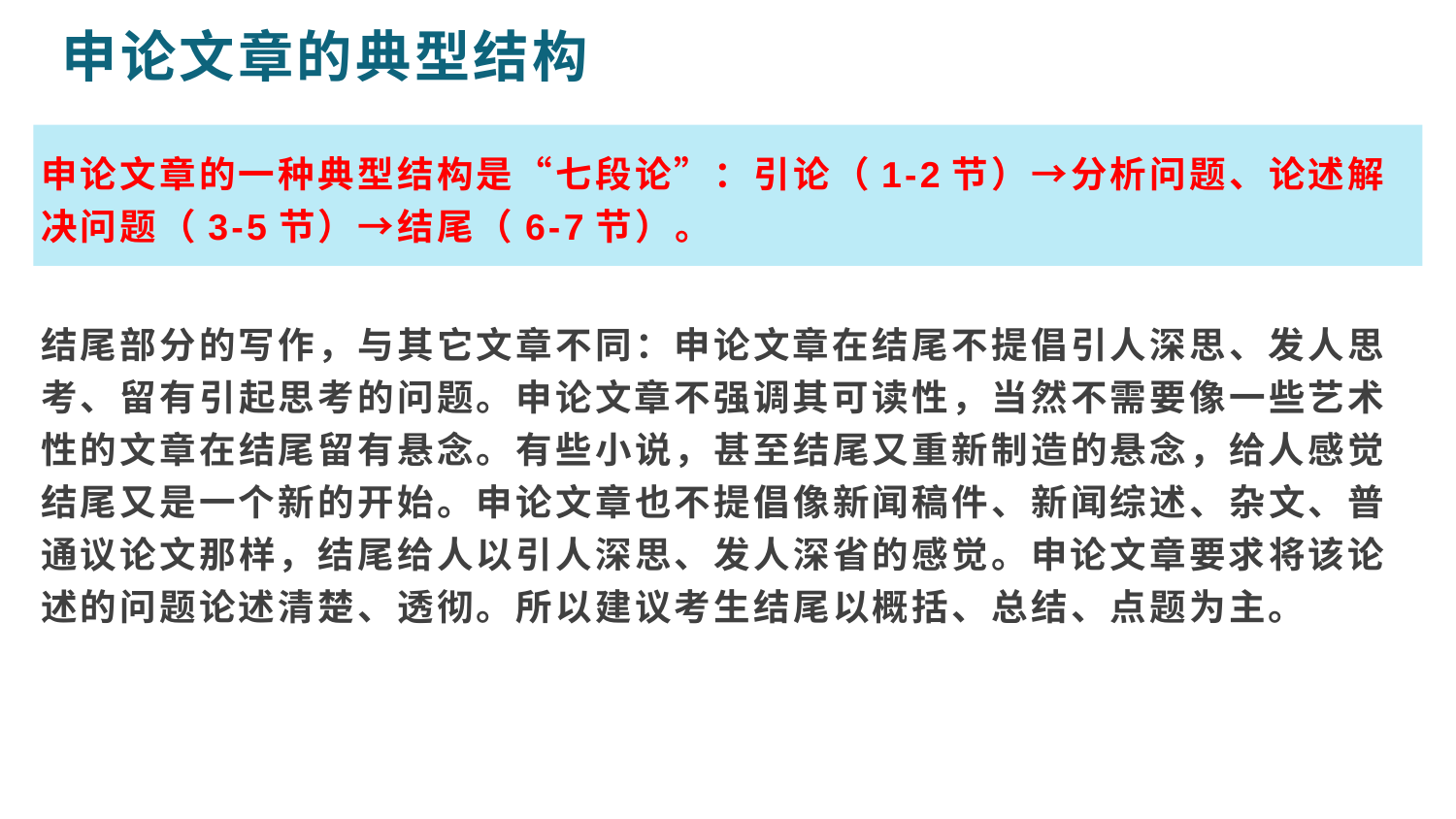

申论文章的典型结构
申论文章的一种典型结构是“七段论”：引论（1-2节）→分析问题、论述解决问题（3-5节）→结尾（6-7节）。
结尾部分的写作，与其它文章不同：申论文章在结尾不提倡引人深思、发人思考、留有引起思考的问题。申论文章不强调其可读性，当然不需要像一些艺术性的文章在结尾留有悬念。有些小说，甚至结尾又重新制造的悬念，给人感觉结尾又是一个新的开始。申论文章也不提倡像新闻稿件、新闻综述、杂文、普通议论文那样，结尾给人以引人深思、发人深省的感觉。申论文章要求将该论述的问题论述清楚、透彻。所以建议考生结尾以概括、总结、点题为主。